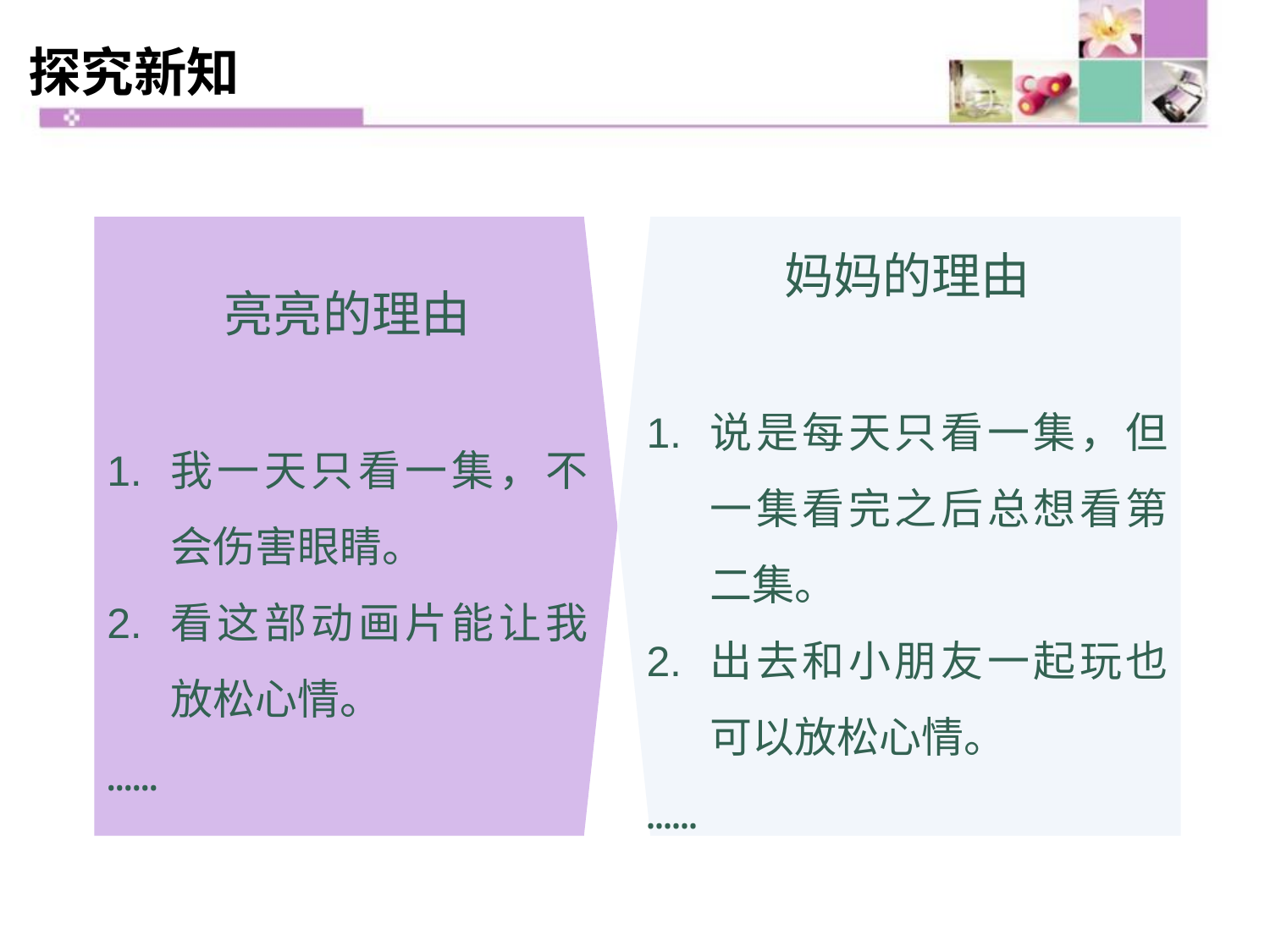

# 探究新知
亮亮的理由

我一天只看一集，不会伤害眼睛。
看这部动画片能让我放松心情。
……
妈妈的理由

说是每天只看一集，但一集看完之后总想看第二集。
出去和小朋友一起玩也可以放松心情。
……